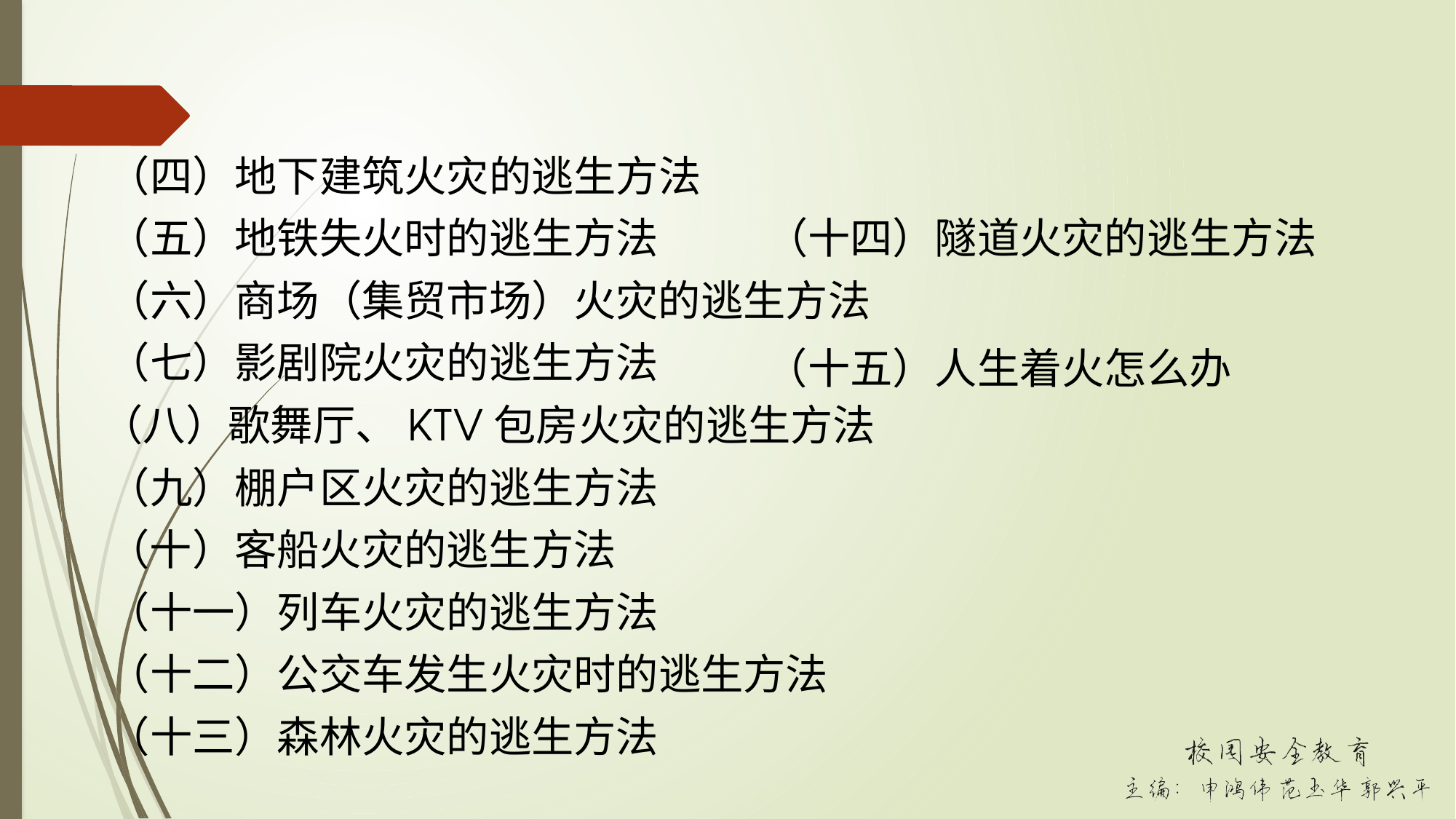

（四）地下建筑火灾的逃生方法
（五）地铁失火时的逃生方法
（十四）隧道火灾的逃生方法
（六）商场（集贸市场）火灾的逃生方法
（七）影剧院火灾的逃生方法
（十五）人生着火怎么办
（八）歌舞厅、KTV包房火灾的逃生方法
（九）棚户区火灾的逃生方法
（十）客船火灾的逃生方法
（十一）列车火灾的逃生方法
（十二）公交车发生火灾时的逃生方法
（十三）森林火灾的逃生方法